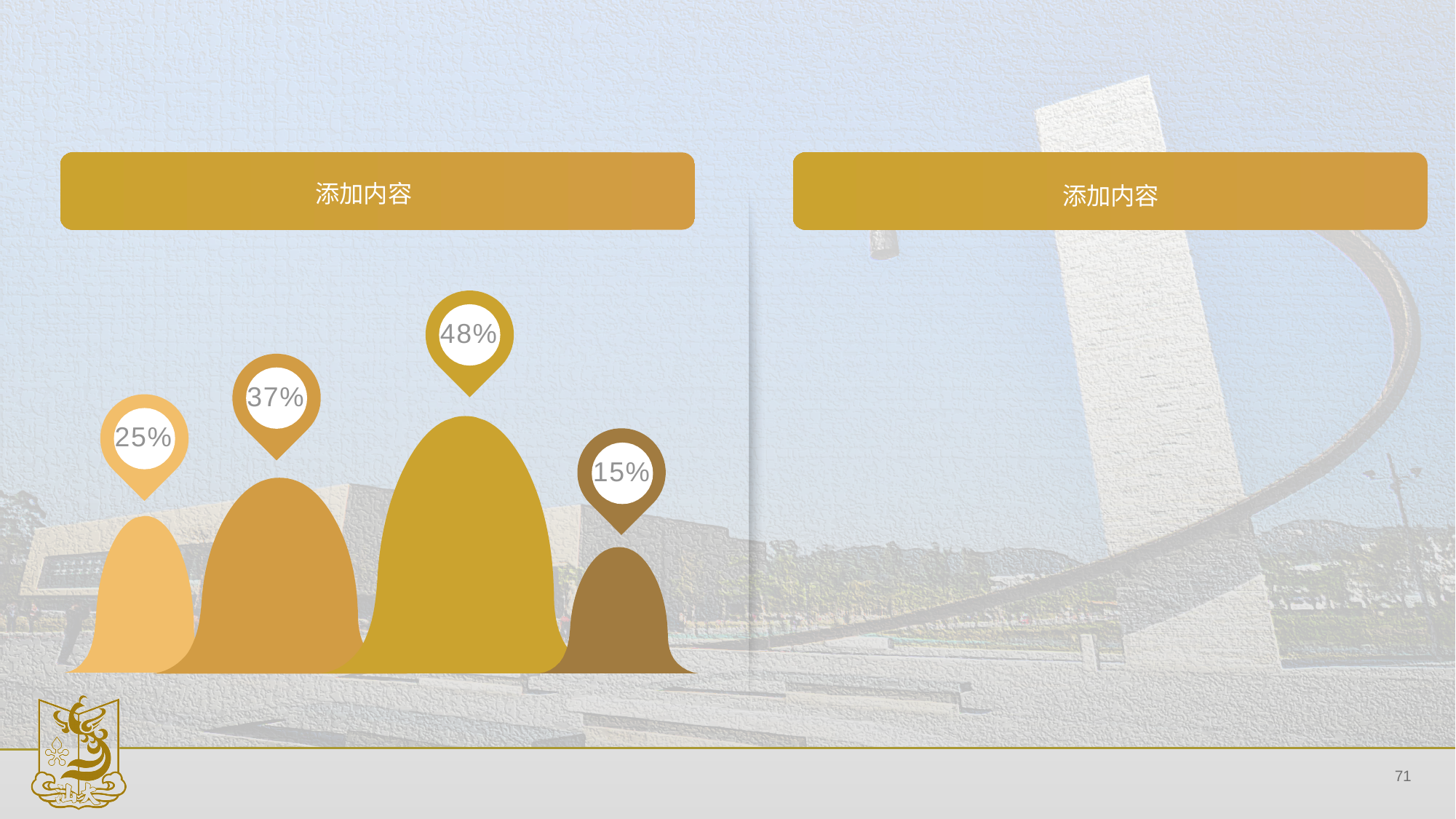

#

添加内容
添加内容

48%

37%

25%

15%

71